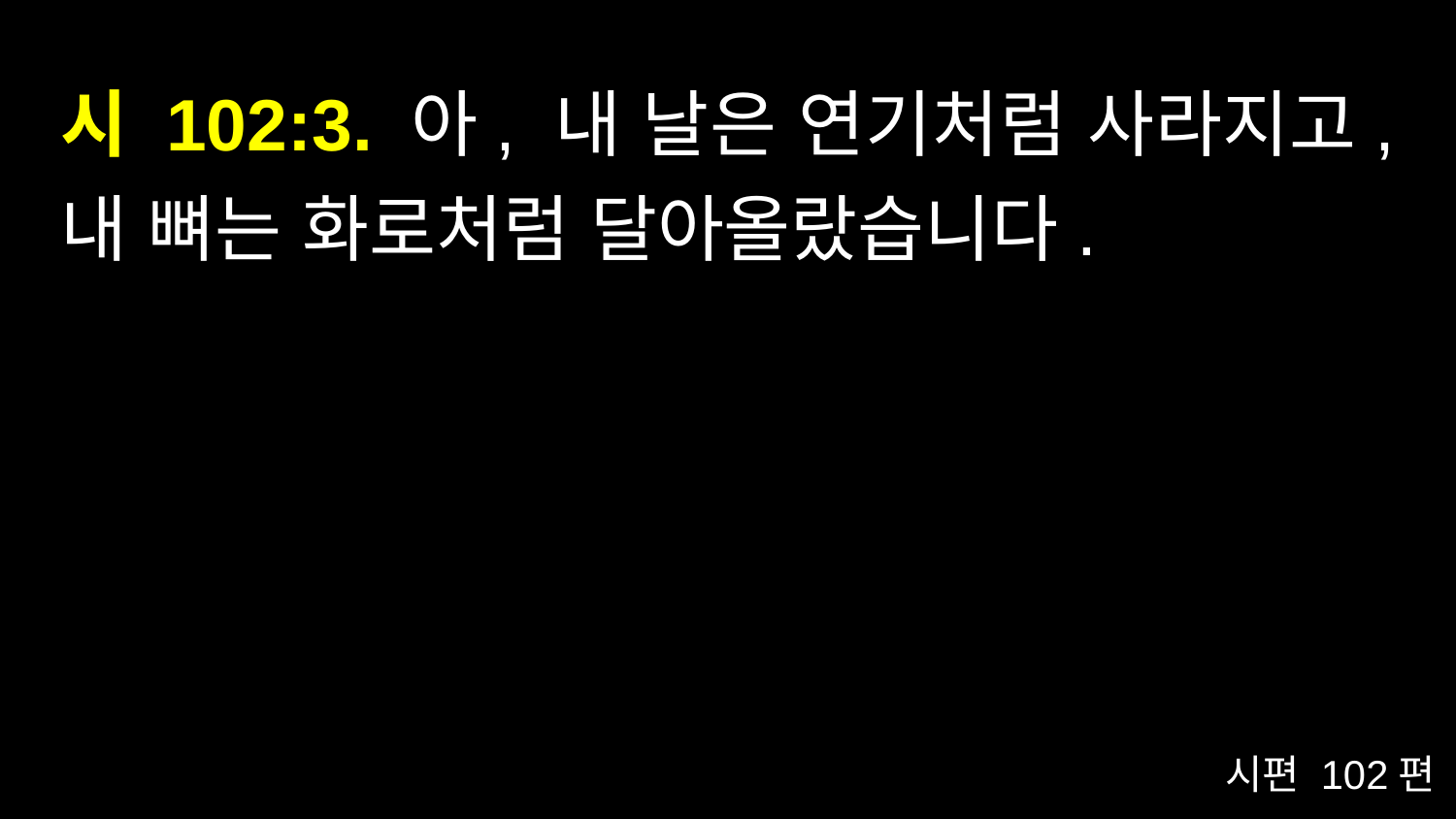

# 시 102:3. 아, 내 날은 연기처럼 사라지고, 내 뼈는 화로처럼 달아올랐습니다.
시편 102편